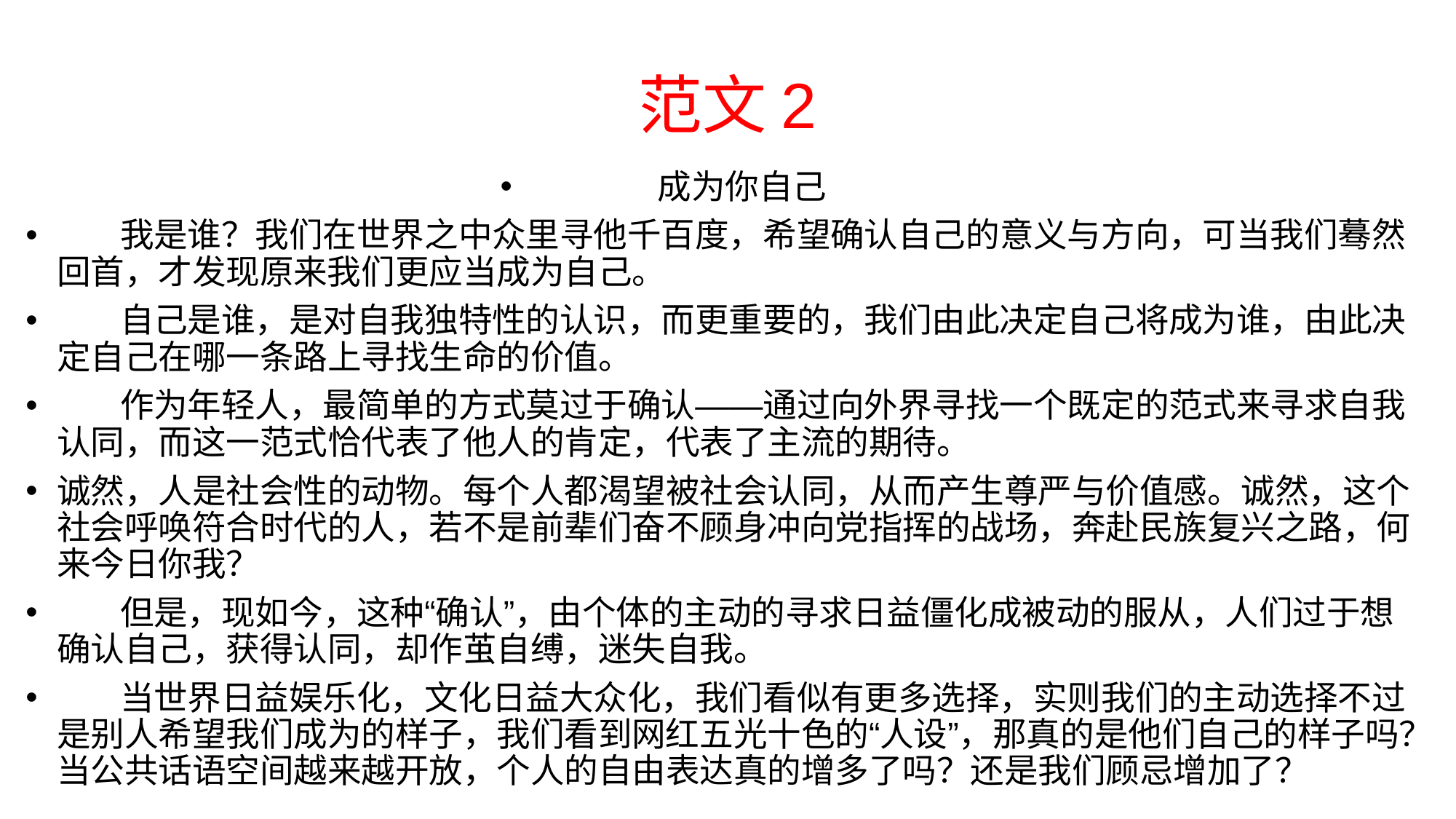

# 范文2
成为你自己
      我是谁？我们在世界之中众里寻他千百度，希望确认自己的意义与方向，可当我们蓦然回首，才发现原来我们更应当成为自己。
      自己是谁，是对自我独特性的认识，而更重要的，我们由此决定自己将成为谁，由此决定自己在哪一条路上寻找生命的价值。
      作为年轻人，最简单的方式莫过于确认——通过向外界寻找一个既定的范式来寻求自我认同，而这一范式恰代表了他人的肯定，代表了主流的期待。
诚然，人是社会性的动物。每个人都渴望被社会认同，从而产生尊严与价值感。诚然，这个社会呼唤符合时代的人，若不是前辈们奋不顾身冲向党指挥的战场，奔赴民族复兴之路，何来今日你我？
      但是，现如今，这种“确认”，由个体的主动的寻求日益僵化成被动的服从，人们过于想确认自己，获得认同，却作茧自缚，迷失自我。
      当世界日益娱乐化，文化日益大众化，我们看似有更多选择，实则我们的主动选择不过是别人希望我们成为的样子，我们看到网红五光十色的“人设”，那真的是他们自己的样子吗？当公共话语空间越来越开放，个人的自由表达真的增多了吗？还是我们顾忌增加了？